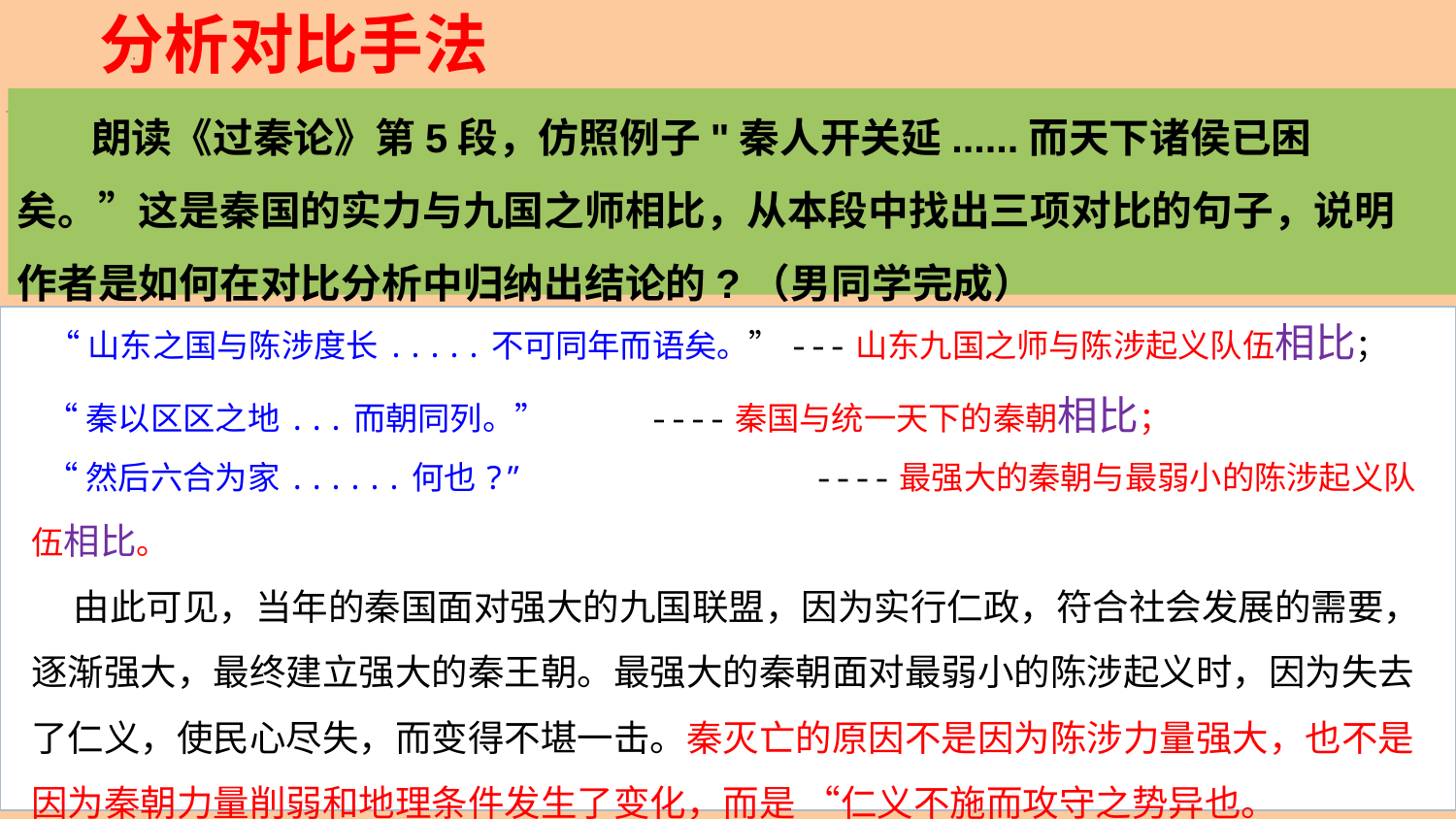

分析对比手法

       朗读《过秦论》第5段，仿照例子"秦人开关延......而天下诸侯已困矣。”这是秦国的实力与九国之师相比，从本段中找出三项对比的句子，说明作者是如何在对比分析中归纳出结论的?（男同学完成）

  “山东之国与陈涉度长.....不可同年而语矣。”---山东九国之师与陈涉起义队伍相比；
  “秦以区区之地...而朝同列。”             ----秦国与统一天下的秦朝相比；
  “然后六合为家......何也?”               ----最强大的秦朝与最弱小的陈涉起义队伍相比。
    由此可见，当年的秦国面对强大的九国联盟，因为实行仁政，符合社会发展的需要，逐渐强大，最终建立强大的秦王朝。最强大的秦朝面对最弱小的陈涉起义时，因为失去了仁义，使民心尽失，而变得不堪一击。秦灭亡的原因不是因为陈涉力量强大，也不是因为秦朝力量削弱和地理条件发生了变化，而是 “仁义不施而攻守之势异也。